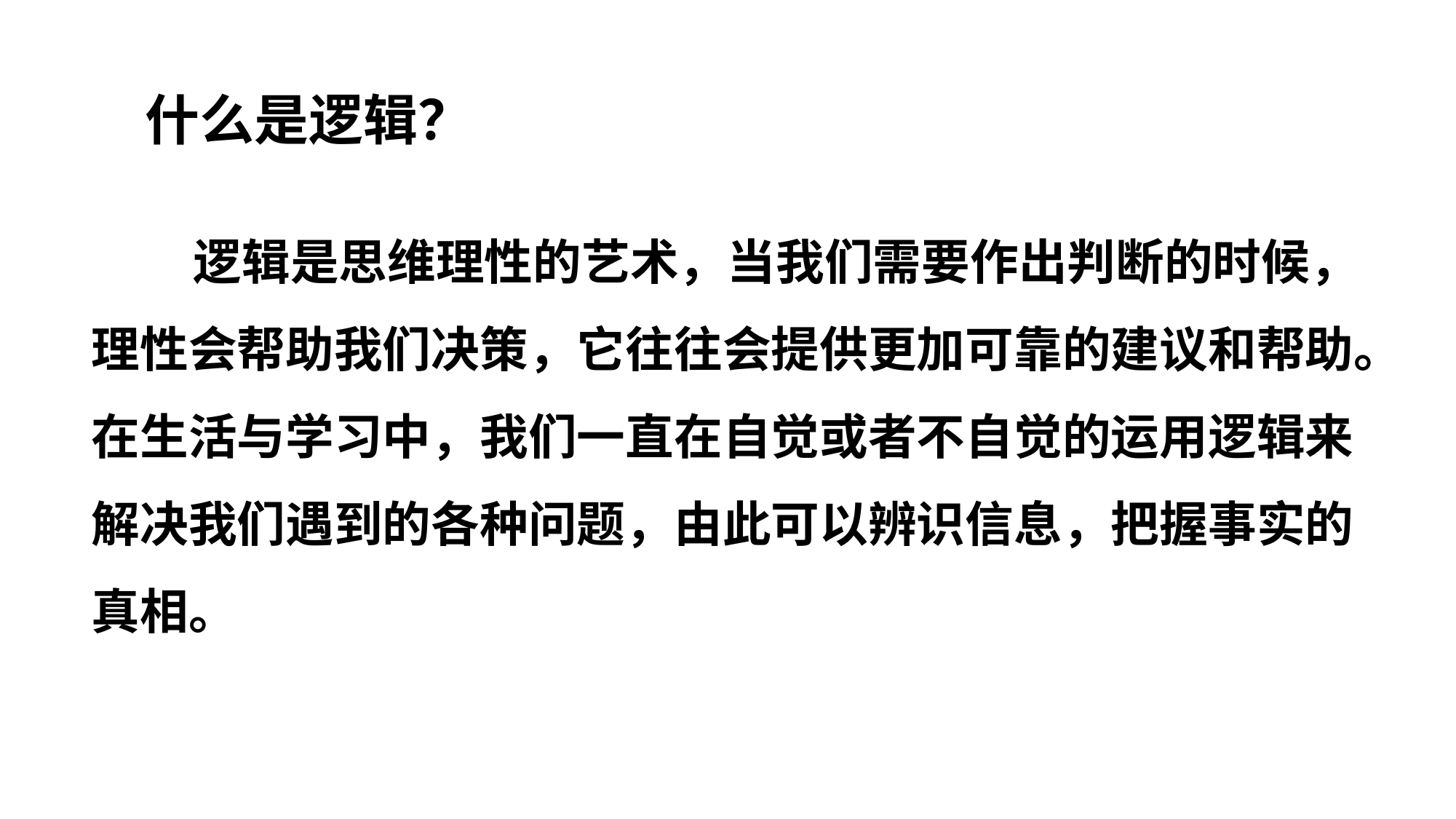

什么是逻辑？
    逻辑是思维理性的艺术，当我们需要作出判断的时候，理性会帮助我们决策，它往往会提供更加可靠的建议和帮助。在生活与学习中，我们一直在自觉或者不自觉的运用逻辑来解决我们遇到的各种问题，由此可以辨识信息，把握事实的真相。